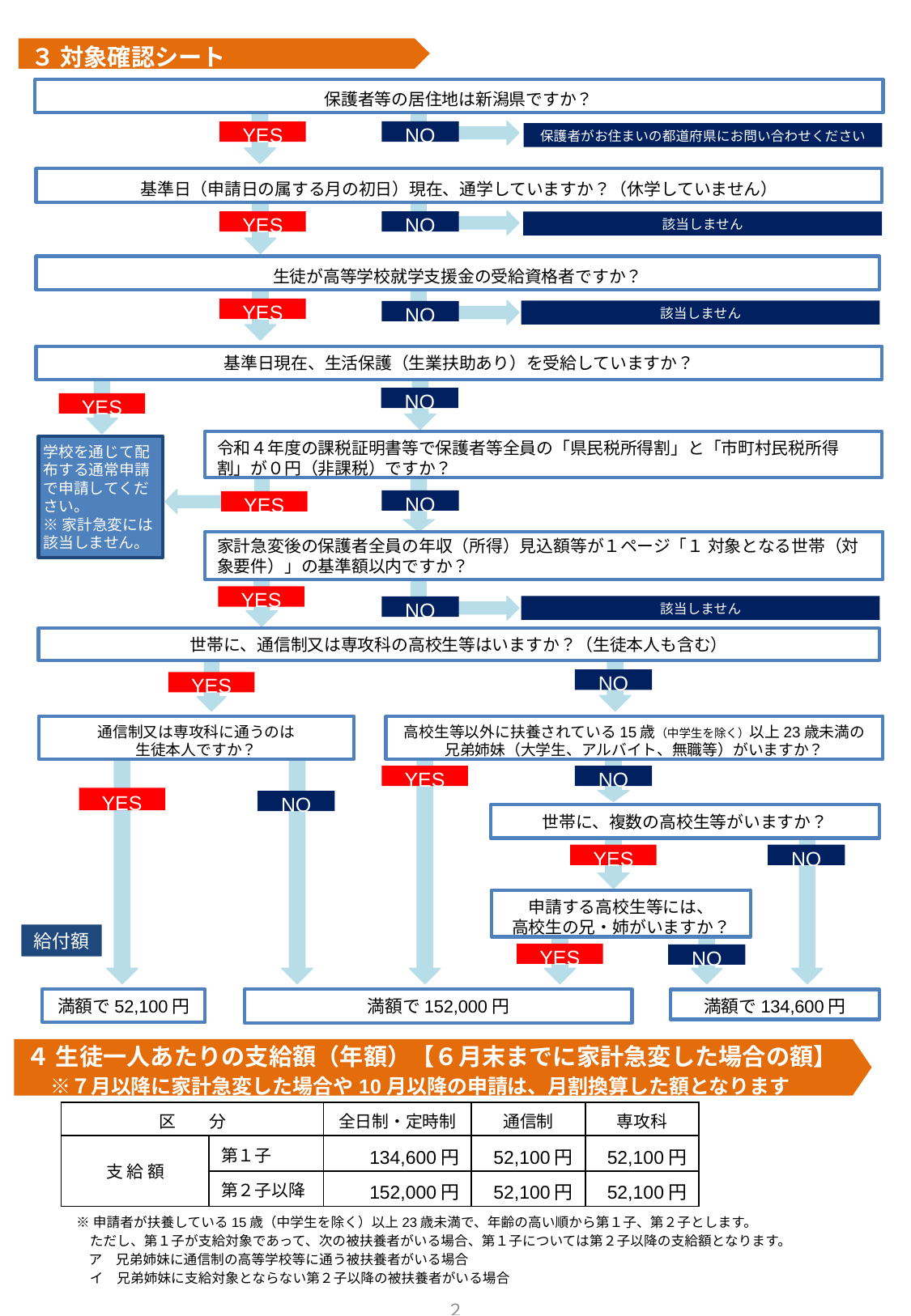

３ 対象確認シート
保護者等の居住地は新潟県ですか？

NO
YES
保護者がお住まいの都道府県にお問い合わせください
基準日（申請日の属する月の初日）現在、通学していますか？（休学していません）

NO
YES
該当しません
生徒が高等学校就学支援金の受給資格者ですか？

YES
該当しません
NO
基準日現在、生活保護（生業扶助あり）を受給していますか？

NO
YES
令和４年度の課税証明書等で保護者等全員の「県民税所得割」と「市町村民税所得割」が０円（非課税）ですか？
学校を通じて配布する通常申請で申請してください。
※家計急変には該当しません。

NO
YES
家計急変後の保護者全員の年収（所得）見込額等が１ページ「１ 対象となる世帯（対象要件）」の基準額以内ですか？

YES
該当しません
NO
世帯に、通信制又は専攻科の高校生等はいますか？（生徒本人も含む）

YES

NO
通信制又は専攻科に通うのは
生徒本人ですか？
高校生等以外に扶養されている15歳（中学生を除く）以上23歳未満の
兄弟姉妹（大学生、アルバイト、無職等）がいますか？

YES
NO
YES
NO
世帯に、複数の高校生等がいますか？

NO
YES
申請する高校生等には、
高校生の兄・姉がいますか？
給付額

YES
NO
満額で52,100円
満額で152,000円
満額で134,600円
４ 生徒一人あたりの支給額（年額）【６月末までに家計急変した場合の額】
　※７月以降に家計急変した場合や10月以降の申請は、月割換算した額となります
| 区　　分 |  | 全日制・定時制 | 通信制 | 専攻科 |
| --- | --- | --- | --- | --- |
| 支 給 額 | 第１子 | 134,600円 | 52,100円 | 52,100円 |
|  | 第２子以降 | 152,000円 | 52,100円 | 52,100円 |
※申請者が扶養している15歳（中学生を除く）以上23歳未満で、年齢の高い順から第１子、第２子とします。
　ただし、第１子が支給対象であって、次の被扶養者がいる場合、第１子については第２子以降の支給額となります。
   ア　兄弟姉妹に通信制の高等学校等に通う被扶養者がいる場合
　イ　兄弟姉妹に支給対象とならない第２子以降の被扶養者がいる場合
２